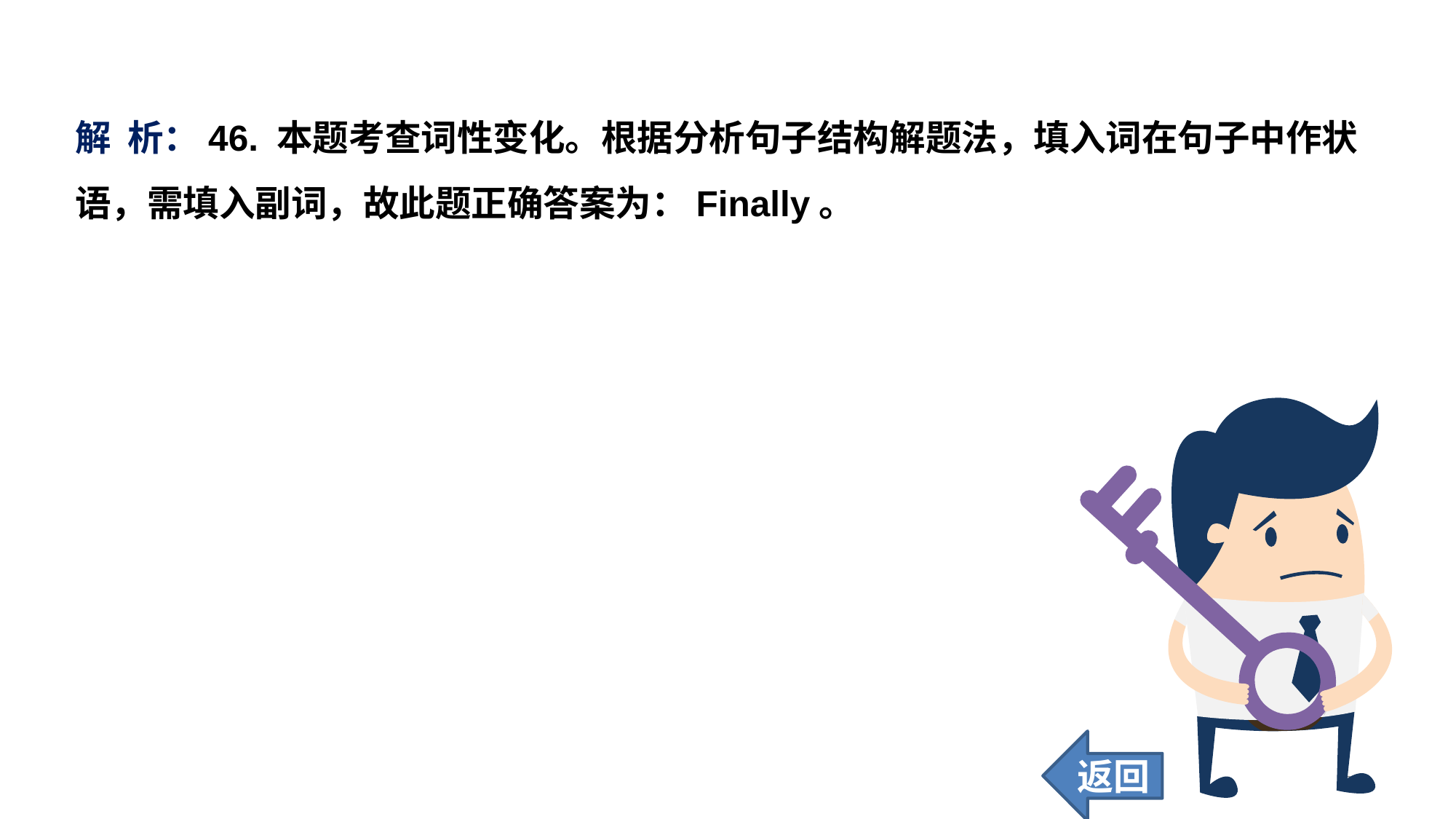

解  析：46. 本题考查词性变化。根据分析句子结构解题法，填入词在句子中作状语，需填入副词，故此题正确答案为：Finally。

返回
220